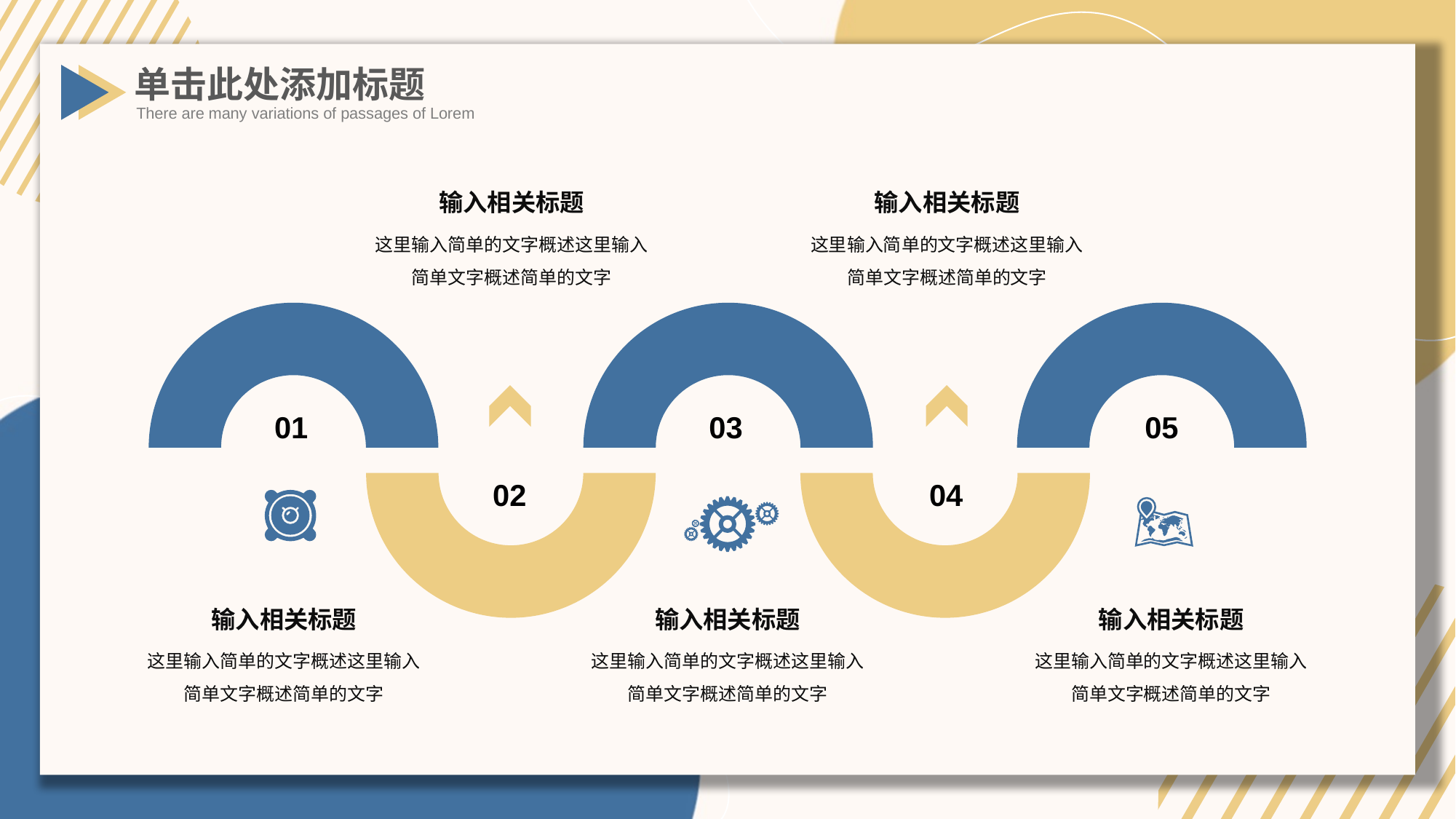

单击此处添加标题

There are many variations of passages of Lorem
输入相关标题
输入相关标题
这里输入简单的文字概述这里输入简单文字概述简单的文字
这里输入简单的文字概述这里输入简单文字概述简单的文字

01
03
05
02
04

输入相关标题
输入相关标题
输入相关标题
这里输入简单的文字概述这里输入简单文字概述简单的文字
这里输入简单的文字概述这里输入简单文字概述简单的文字
这里输入简单的文字概述这里输入简单文字概述简单的文字